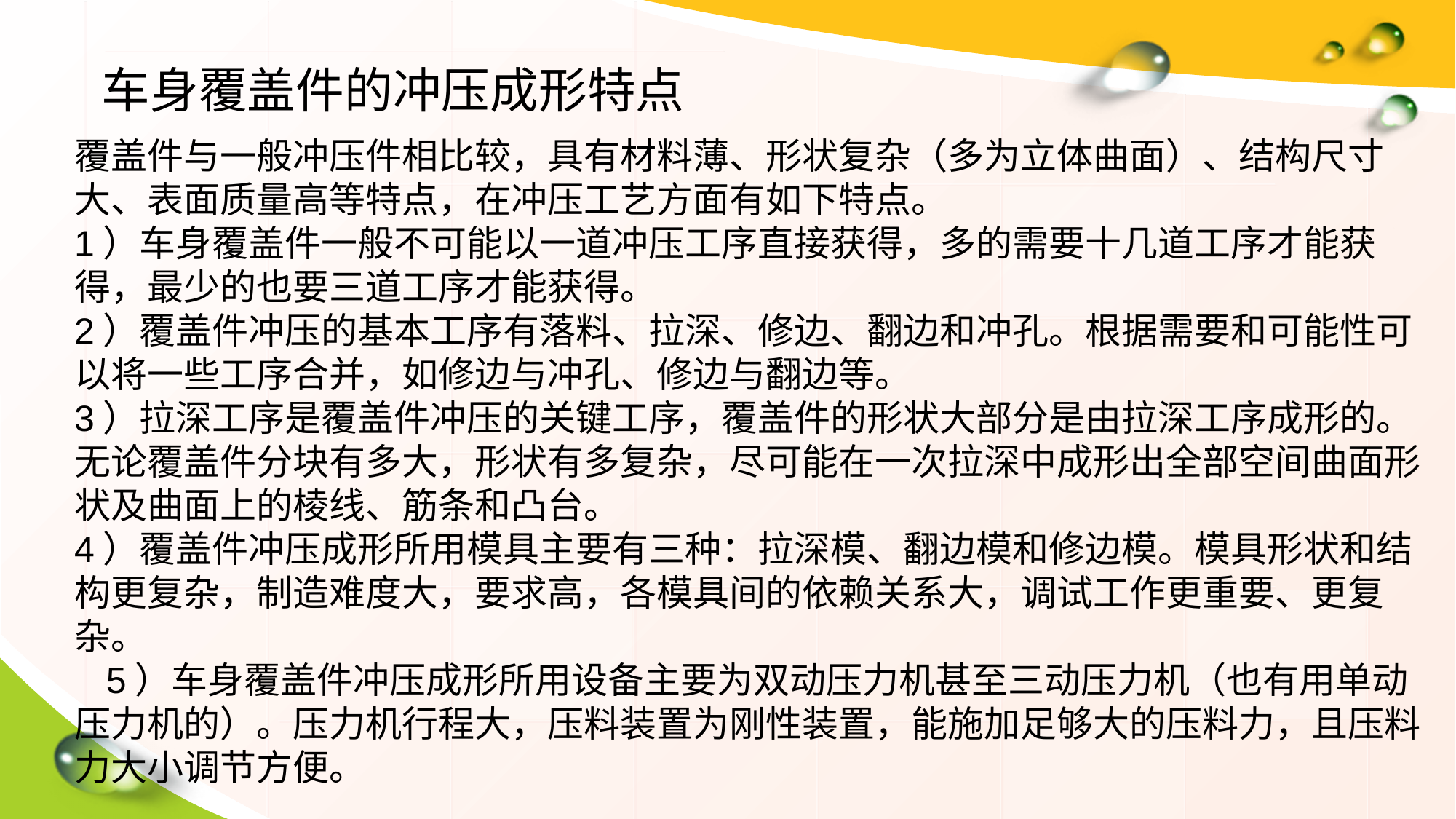

车身覆盖件的冲压成形特点
覆盖件与一般冲压件相比较，具有材料薄、形状复杂（多为立体曲面）、结构尺寸大、表面质量高等特点，在冲压工艺方面有如下特点。1）车身覆盖件一般不可能以一道冲压工序直接获得，多的需要十几道工序才能获得，最少的也要三道工序才能获得。2）覆盖件冲压的基本工序有落料、拉深、修边、翻边和冲孔。根据需要和可能性可以将一些工序合并，如修边与冲孔、修边与翻边等。3）拉深工序是覆盖件冲压的关键工序，覆盖件的形状大部分是由拉深工序成形的。无论覆盖件分块有多大，形状有多复杂，尽可能在一次拉深中成形出全部空间曲面形状及曲面上的棱线、筋条和凸台。4）覆盖件冲压成形所用模具主要有三种：拉深模、翻边模和修边模。模具形状和结构更复杂，制造难度大，要求高，各模具间的依赖关系大，调试工作更重要、更复杂。5）车身覆盖件冲压成形所用设备主要为双动压力机甚至三动压力机（也有用单动压力机的）。压力机行程大，压料装置为刚性装置，能施加足够大的压料力，且压料力大小调节方便。